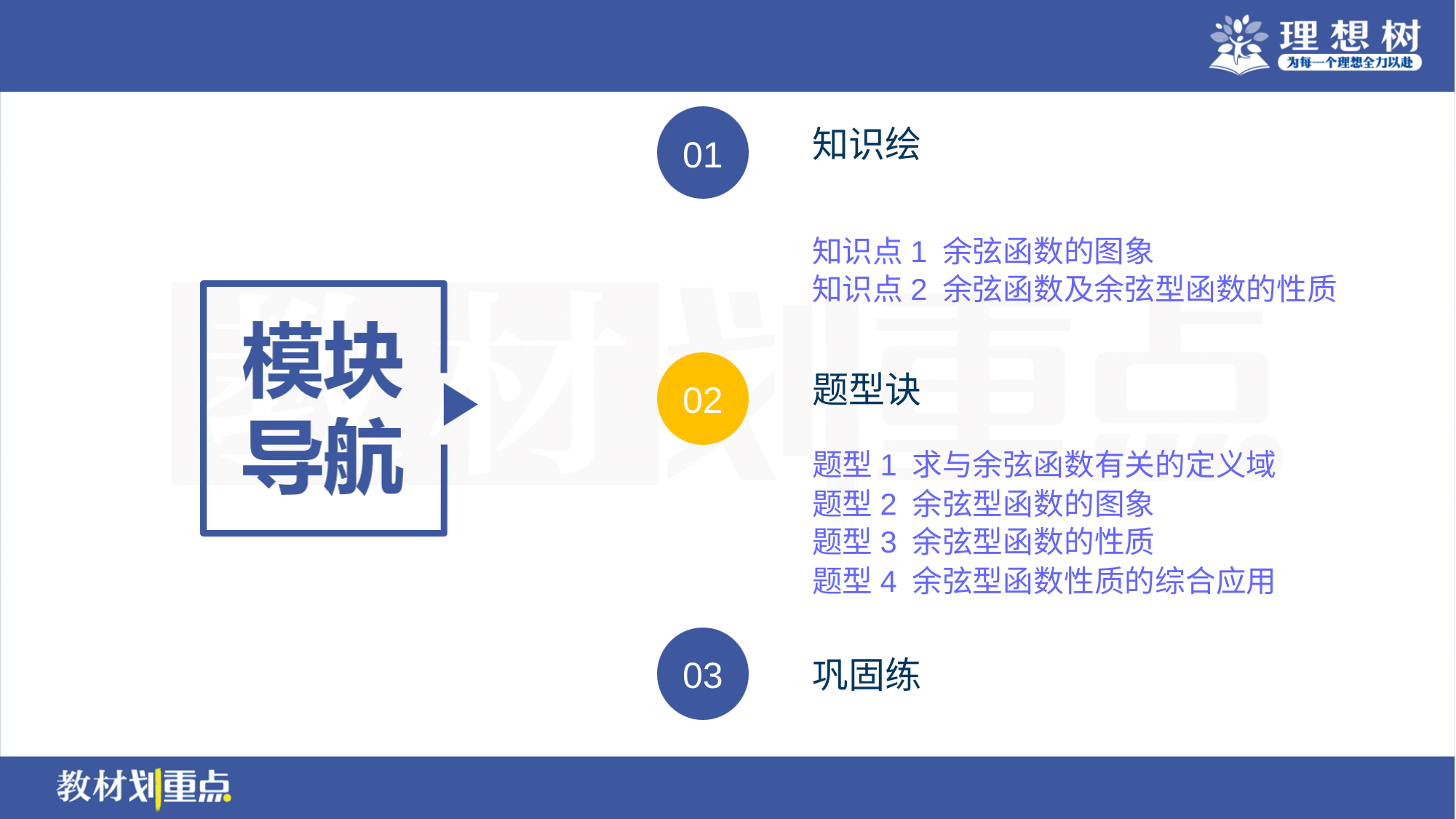

知识点1 余弦函数的图象
知识点2 余弦函数及余弦型函数的性质
题型1 求与余弦函数有关的定义域
题型2 余弦型函数的图象
题型3 余弦型函数的性质
题型4 余弦型函数性质的综合应用